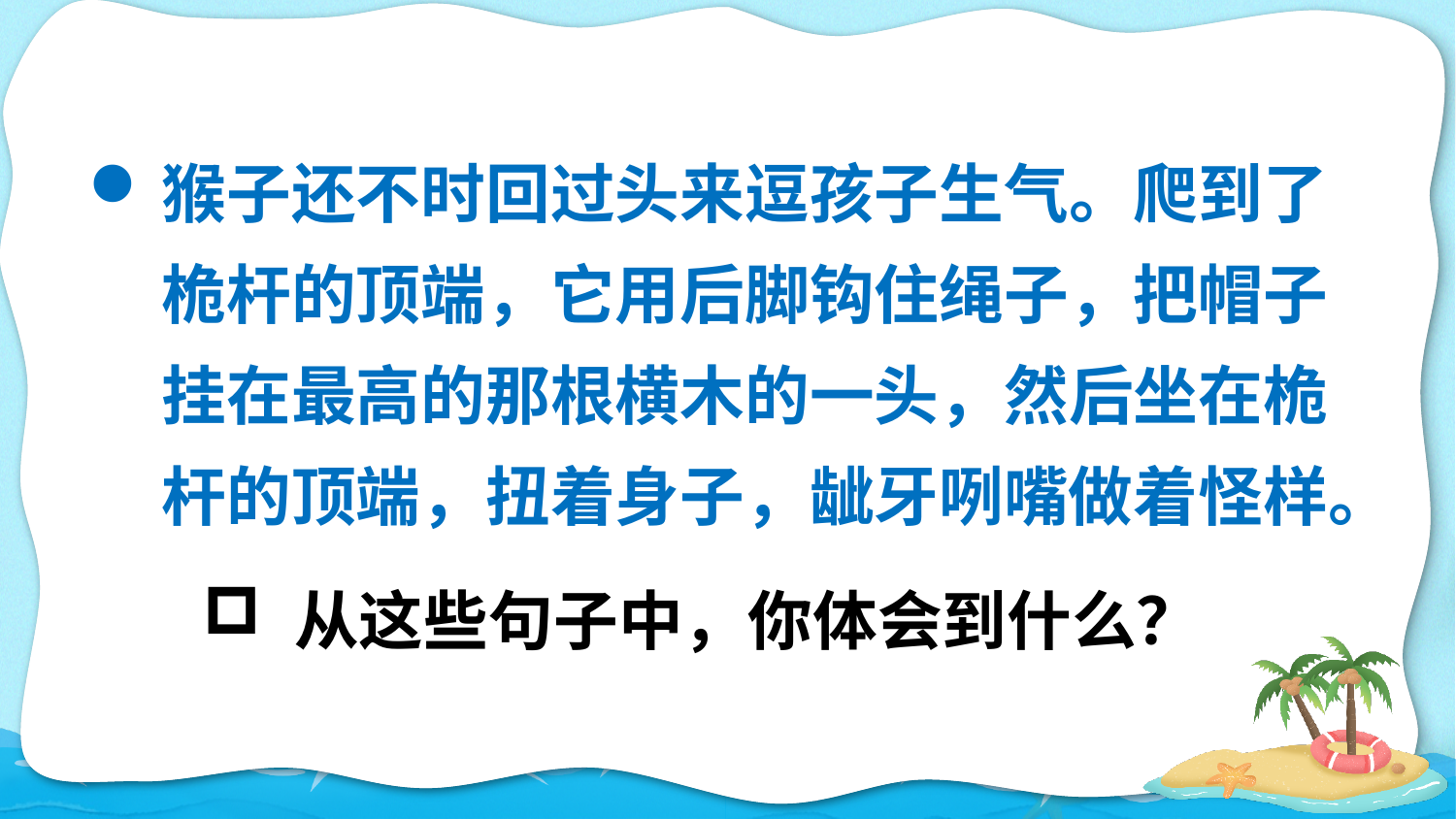

猴子还不时回过头来逗孩子生气。爬到了桅杆的顶端，它用后脚钩住绳子，把帽子挂在最高的那根横木的一头，然后坐在桅杆的顶端，扭着身子，龇牙咧嘴做着怪样。
从这些句子中，你体会到什么？